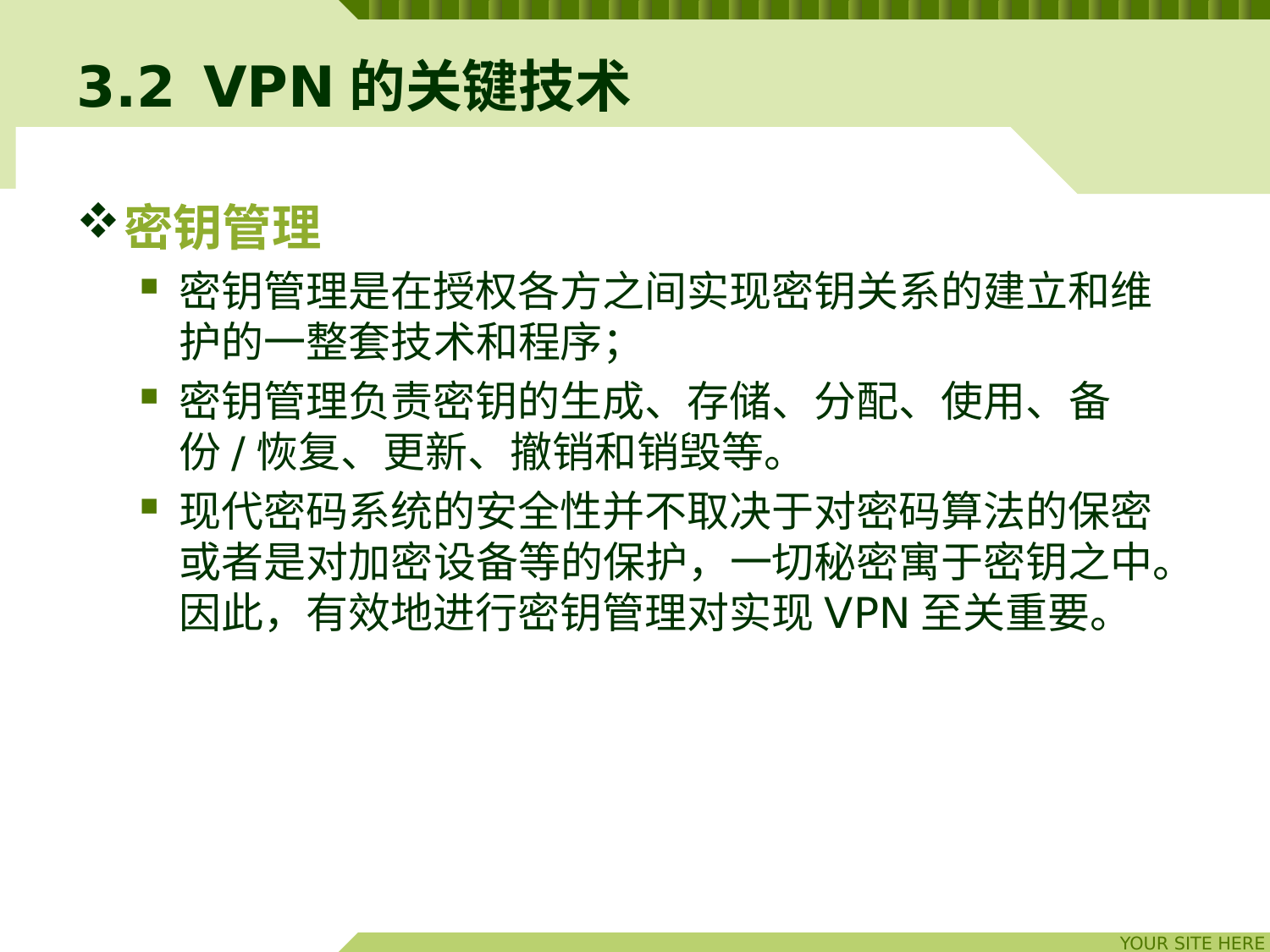

# 3.2	VPN的关键技术
密钥管理
密钥管理是在授权各方之间实现密钥关系的建立和维护的一整套技术和程序；
密钥管理负责密钥的生成、存储、分配、使用、备份/恢复、更新、撤销和销毁等。
现代密码系统的安全性并不取决于对密码算法的保密或者是对加密设备等的保护，一切秘密寓于密钥之中。因此，有效地进行密钥管理对实现VPN至关重要。